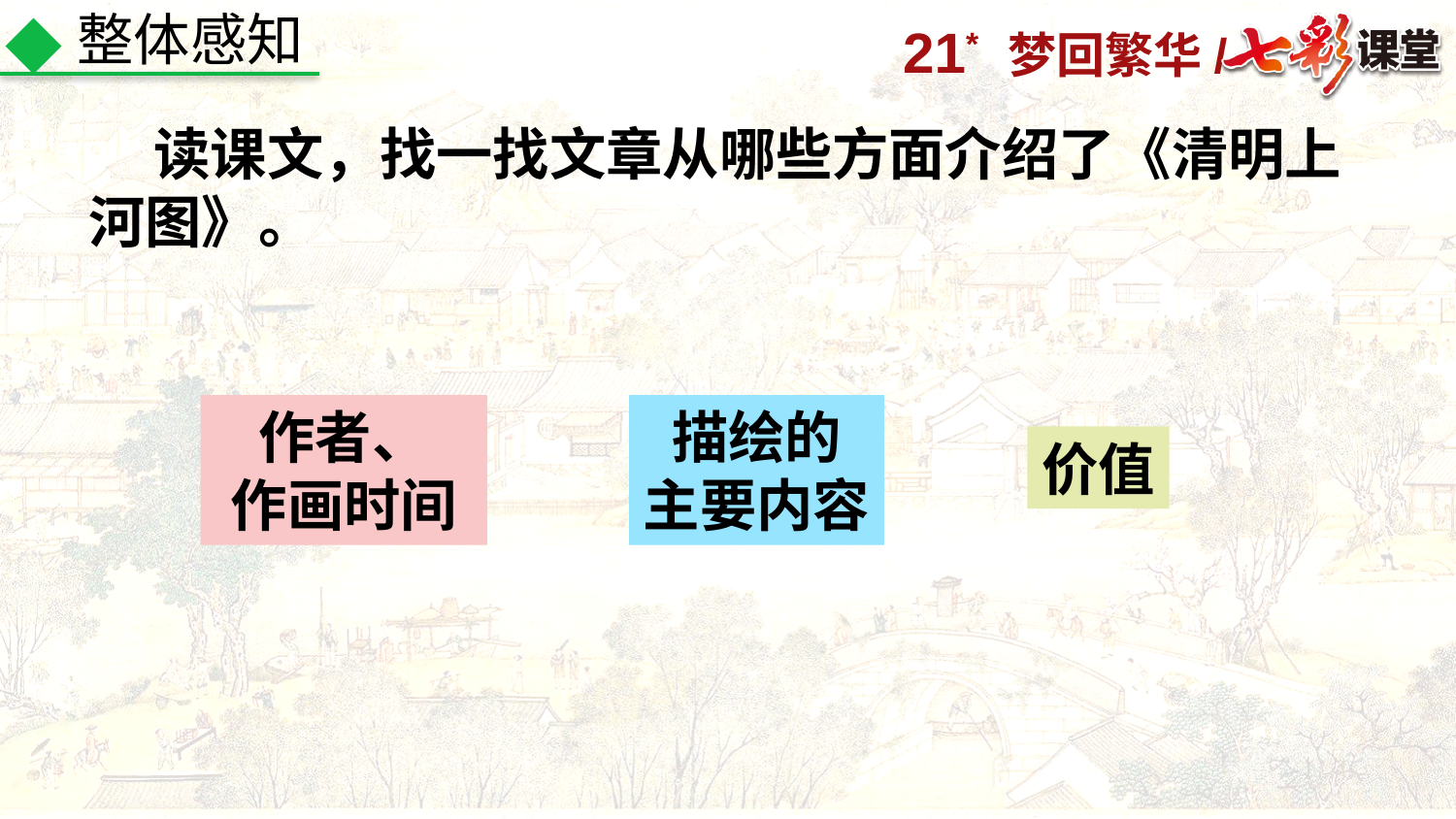

整体感知

    读课文，找一找文章从哪些方面介绍了《清明上河图》。
作者、
作画时间
描绘的
主要内容
价值